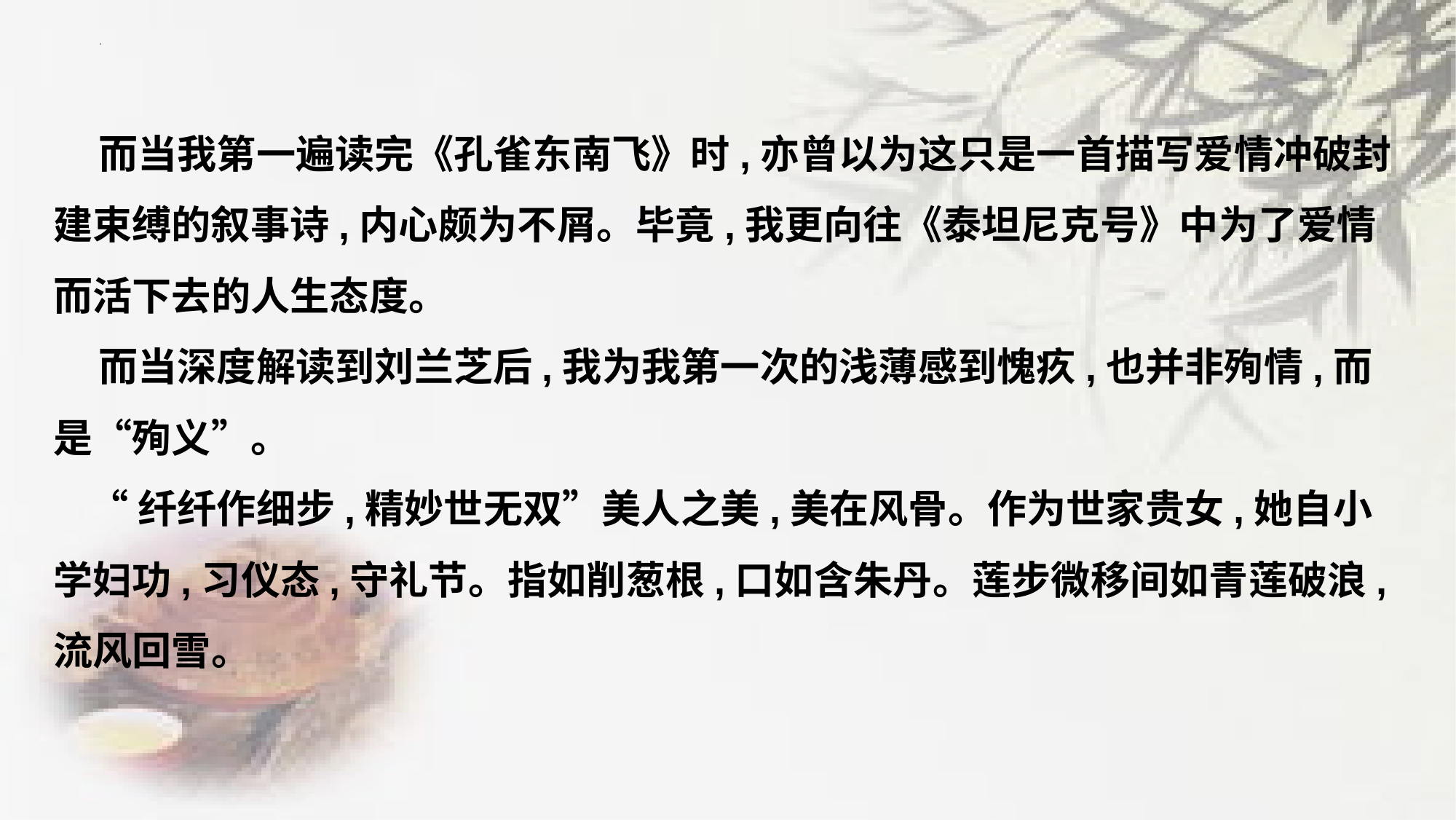

而当我第一遍读完《孔雀东南飞》时,亦曾以为这只是一首描写爱情冲破封建束缚的叙事诗,内心颇为不屑。毕竟,我更向往《泰坦尼克号》中为了爱情而活下去的人生态度。
    而当深度解读到刘兰芝后,我为我第一次的浅薄感到愧疚,也并非殉情,而是“殉义”。
    “纤纤作细步,精妙世无双”美人之美,美在风骨。作为世家贵女,她自小学妇功,习仪态,守礼节。指如削葱根,口如含朱丹。莲步微移间如青莲破浪,流风回雪。